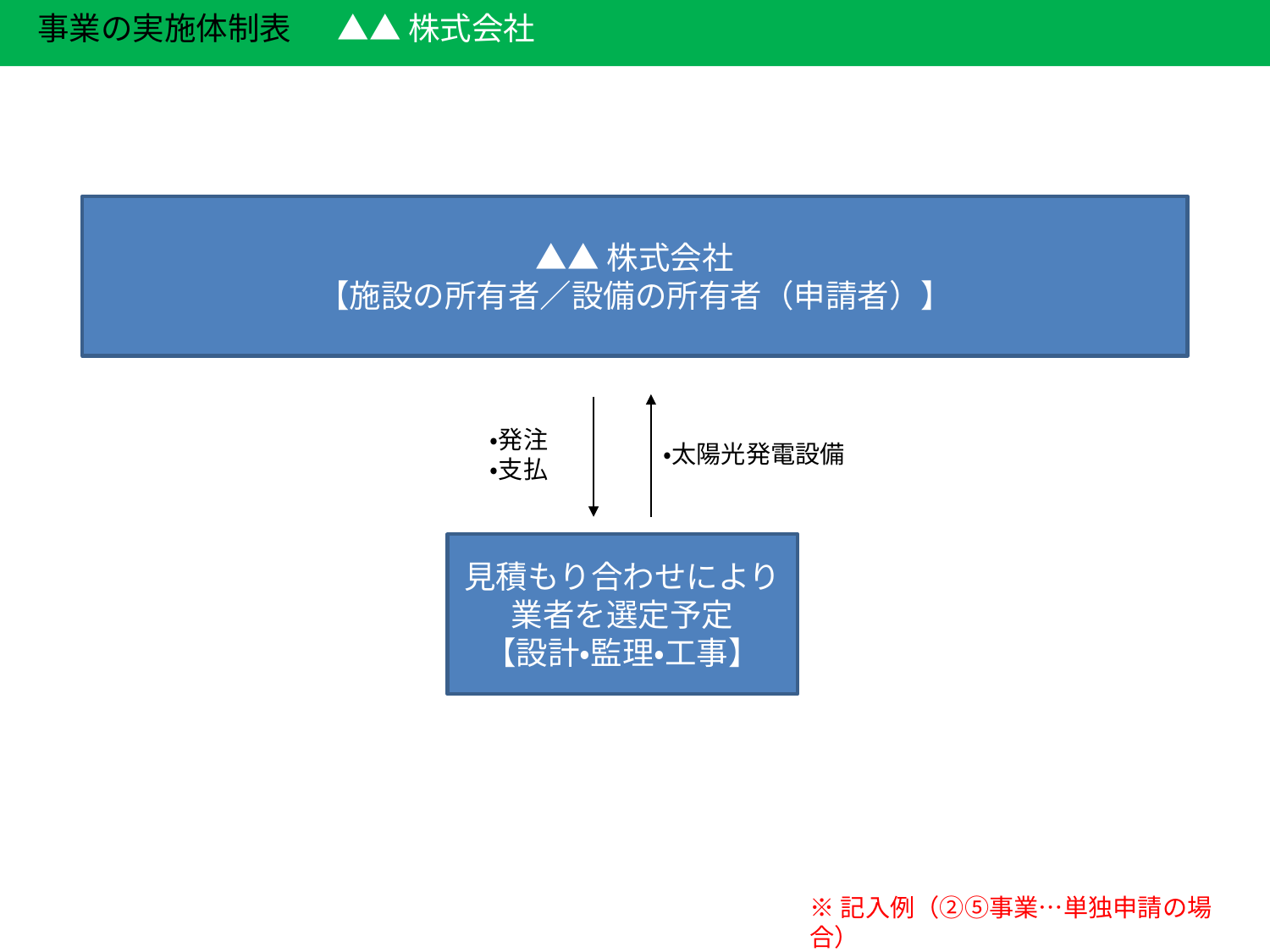

事業の実施体制表
▲▲株式会社
▲▲株式会社
【施設の所有者／設備の所有者（申請者）】
・発注
・支払
・太陽光発電設備
見積もり合わせにより
業者を選定予定
【設計・監理・工事】
※記入例（②⑤事業…単独申請の場合）